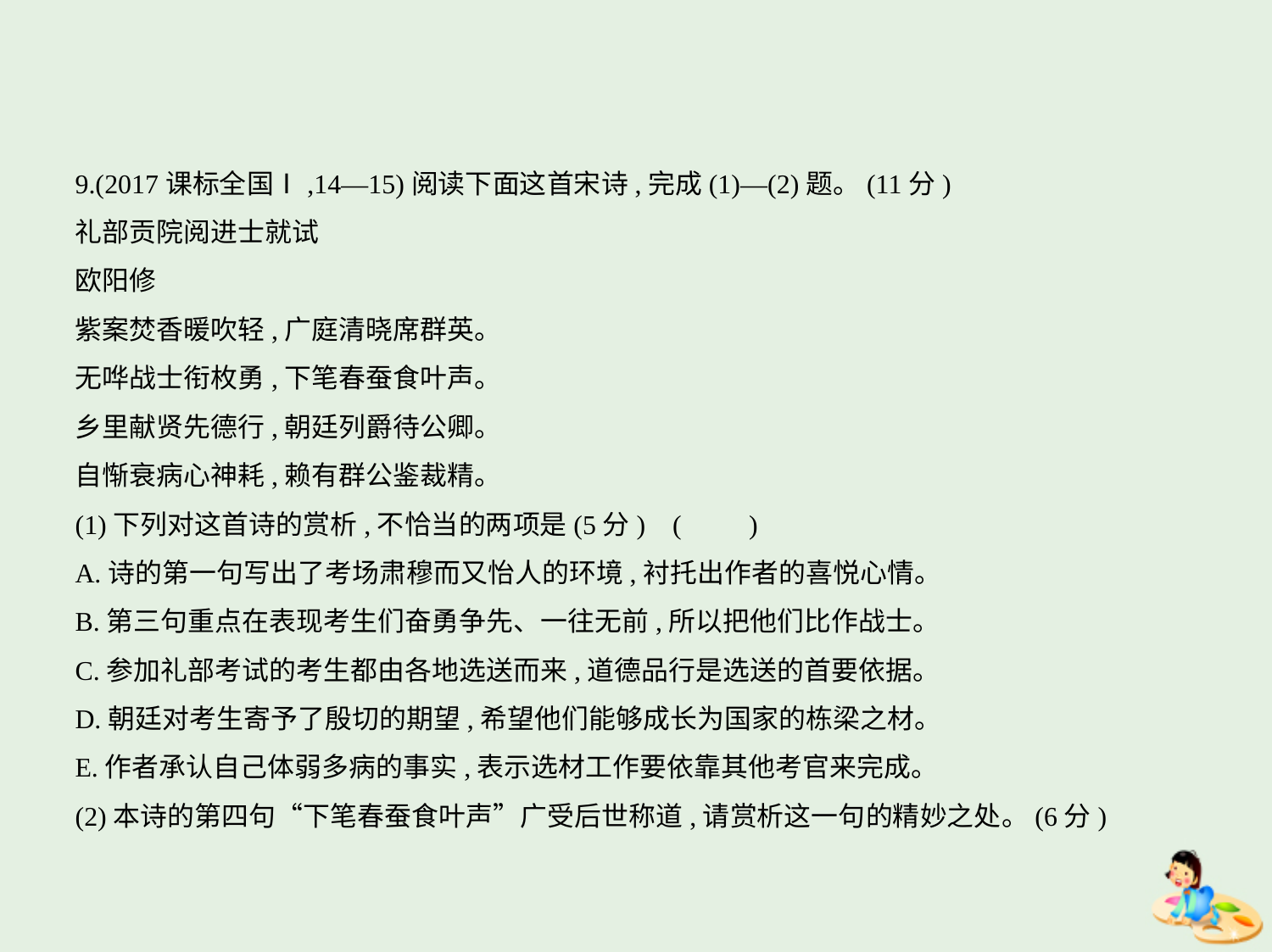

9.(2017课标全国Ⅰ,14—15)阅读下面这首宋诗,完成(1)—(2)题。(11分)
礼部贡院阅进士就试
欧阳修
紫案焚香暖吹轻,广庭清晓席群英。
无哗战士衔枚勇,下笔春蚕食叶声。
乡里献贤先德行,朝廷列爵待公卿。
自惭衰病心神耗,赖有群公鉴裁精。
(1)下列对这首诗的赏析,不恰当的两项是(5分) (　　)
A.诗的第一句写出了考场肃穆而又怡人的环境,衬托出作者的喜悦心情。
B.第三句重点在表现考生们奋勇争先、一往无前,所以把他们比作战士。
C.参加礼部考试的考生都由各地选送而来,道德品行是选送的首要依据。
D.朝廷对考生寄予了殷切的期望,希望他们能够成长为国家的栋梁之材。
E.作者承认自己体弱多病的事实,表示选材工作要依靠其他考官来完成。
(2)本诗的第四句“下笔春蚕食叶声”广受后世称道,请赏析这一句的精妙之处。(6分)